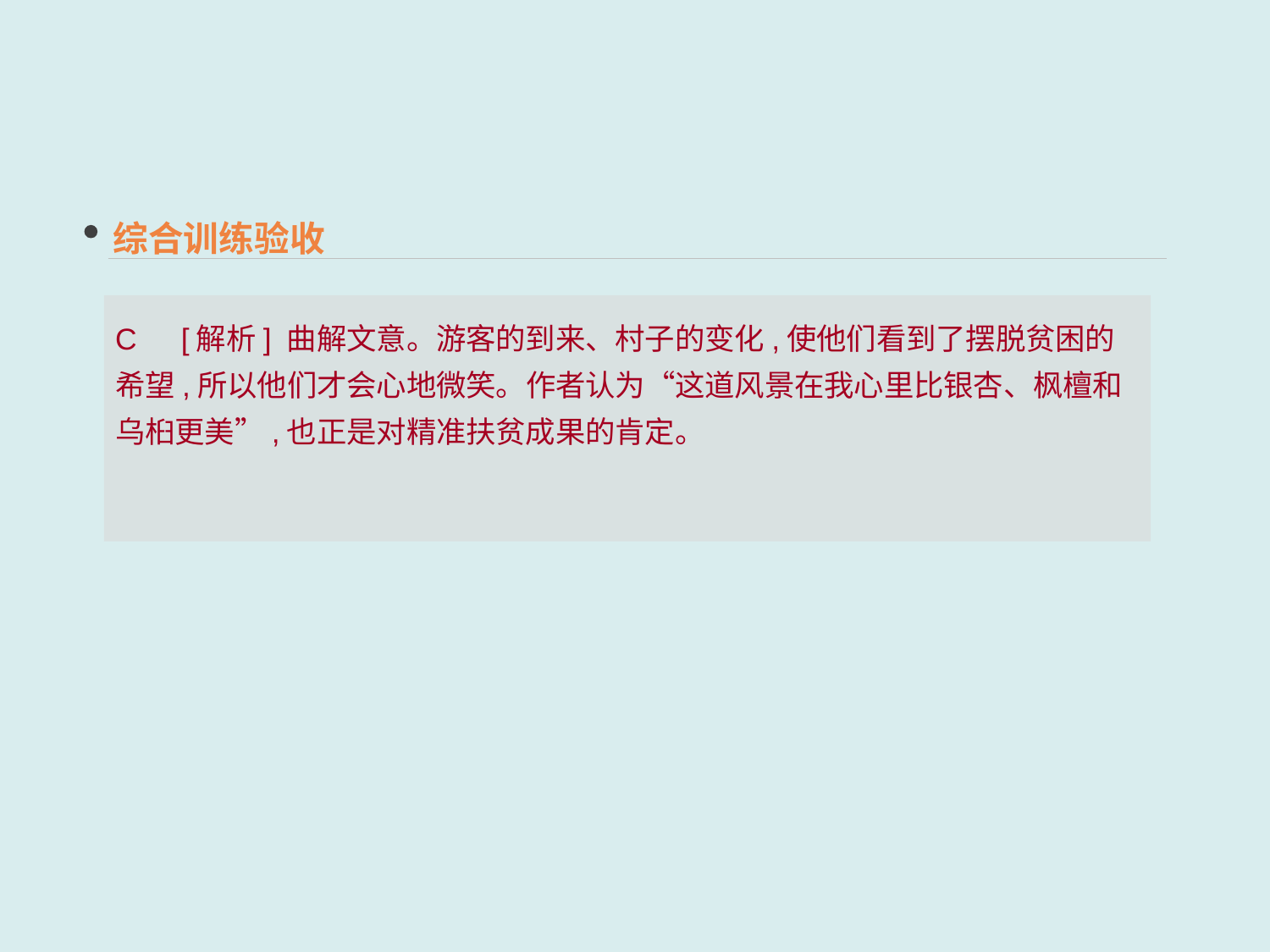

综合训练验收

C　[解析] 曲解文意。游客的到来、村子的变化,使他们看到了摆脱贫困的希望,所以他们才会心地微笑。作者认为“这道风景在我心里比银杏、枫檀和乌桕更美”,也正是对精准扶贫成果的肯定。